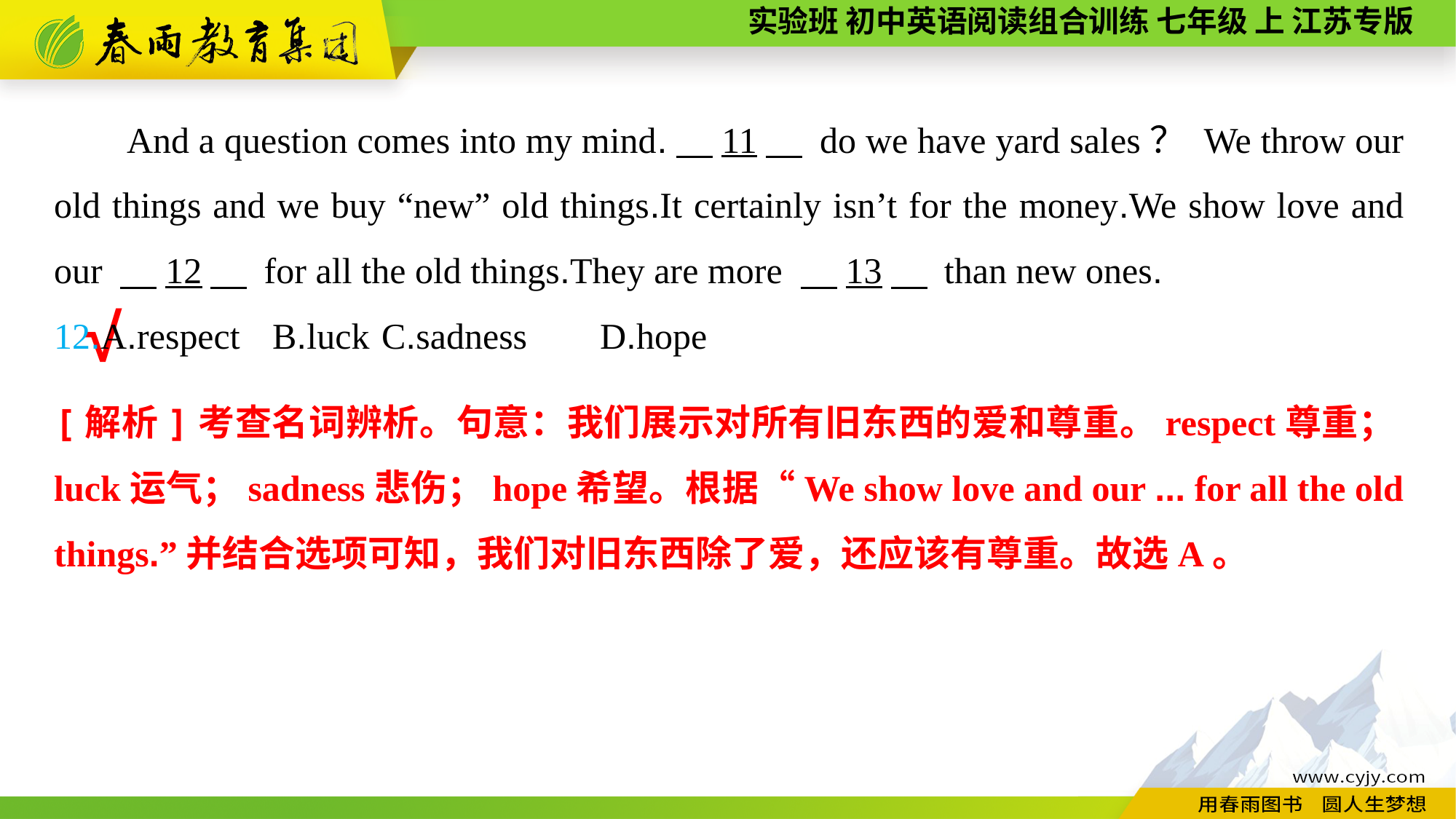

And a question comes into my mind.　11　 do we have yard sales？ We throw our old things and we buy “new” old things.It certainly isn’t for the money.We show love and our 　12　 for all the old things.They are more 　13　 than new ones.
12.A.respect	B.luck	C.sadness	D.hope
√
[解析]考查名词辨析。句意：我们展示对所有旧东西的爱和尊重。respect尊重；luck运气；sadness悲伤；hope希望。根据“We show love and our ... for all the old things.”并结合选项可知，我们对旧东西除了爱，还应该有尊重。故选A。